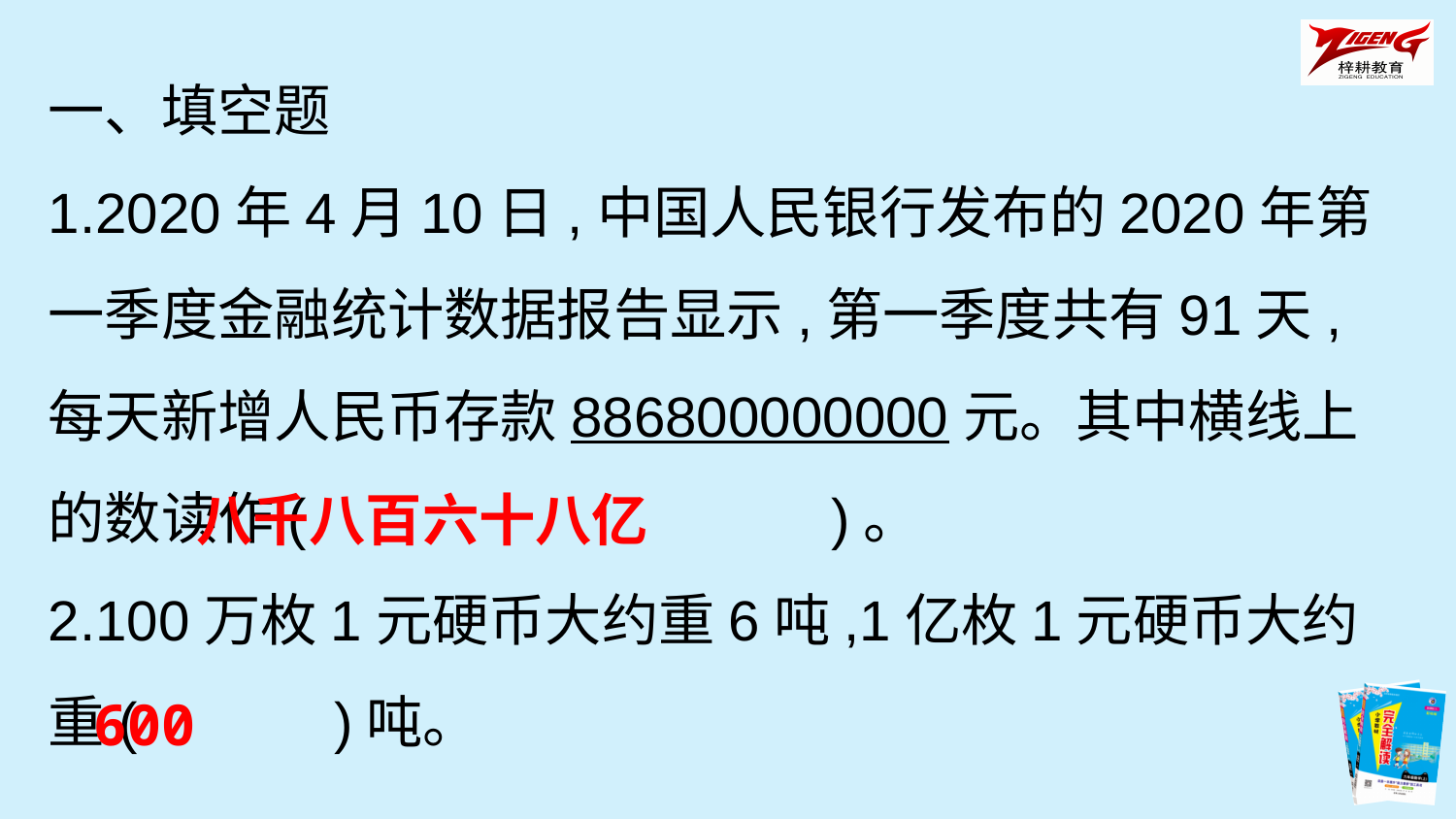

一、填空题
1.2020年4月10日,中国人民银行发布的2020年第一季度金融统计数据报告显示,第一季度共有91天,每天新增人民币存款886800000000元。其中横线上的数读作(　　　　        　　　)。
2.100万枚1元硬币大约重6吨,1亿枚1元硬币大约重(　　　)吨。
八千八百六十八亿
600